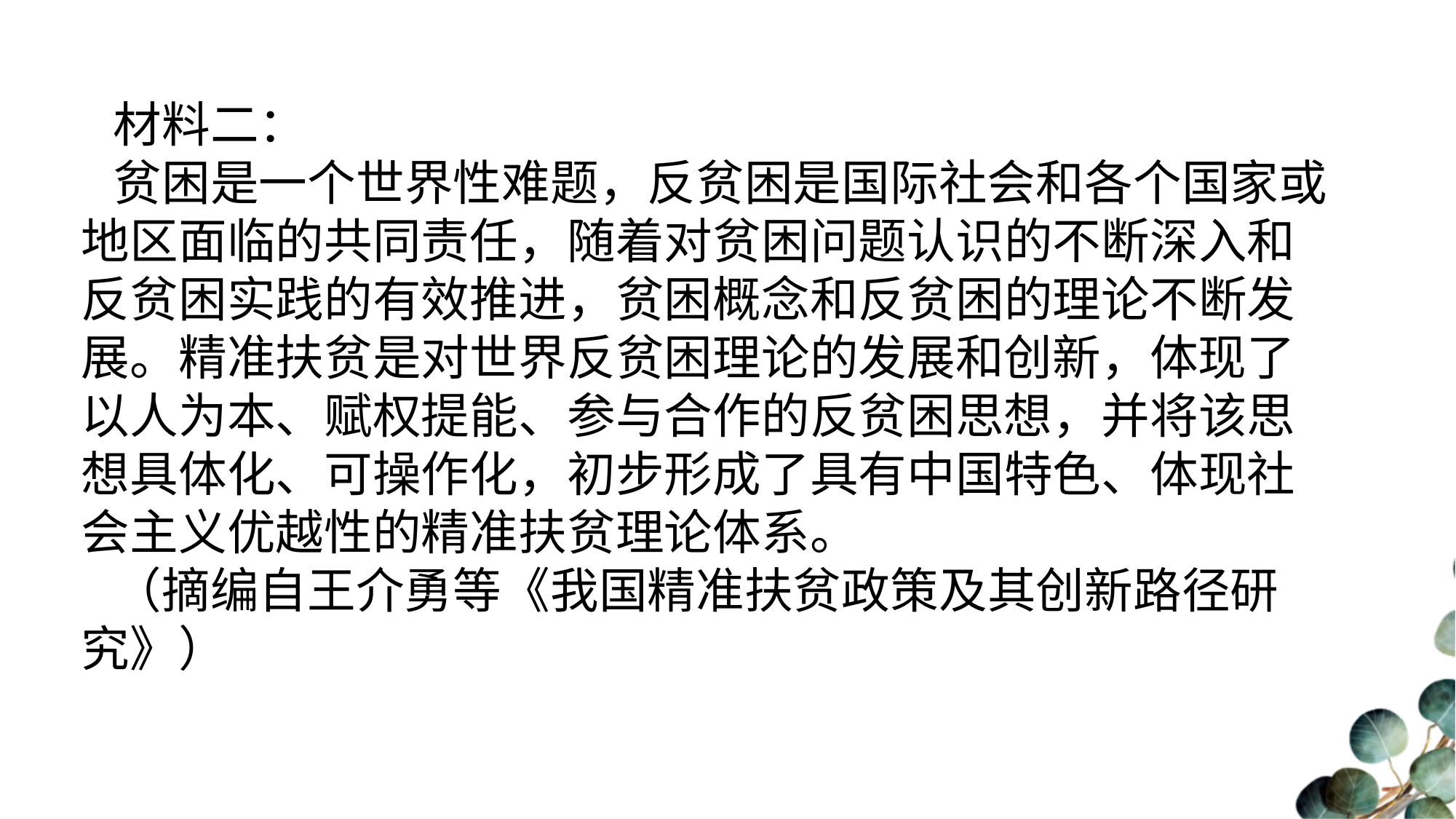

材料二：
贫困是一个世界性难题，反贫困是国际社会和各个国家或地区面临的共同责任，随着对贫困问题认识的不断深入和反贫困实践的有效推进，贫困概念和反贫困的理论不断发展。精准扶贫是对世界反贫困理论的发展和创新，体现了以人为本、赋权提能、参与合作的反贫困思想，并将该思想具体化、可操作化，初步形成了具有中国特色、体现社会主义优越性的精准扶贫理论体系。
（摘编自王介勇等《我国精准扶贫政策及其创新路径研究》）